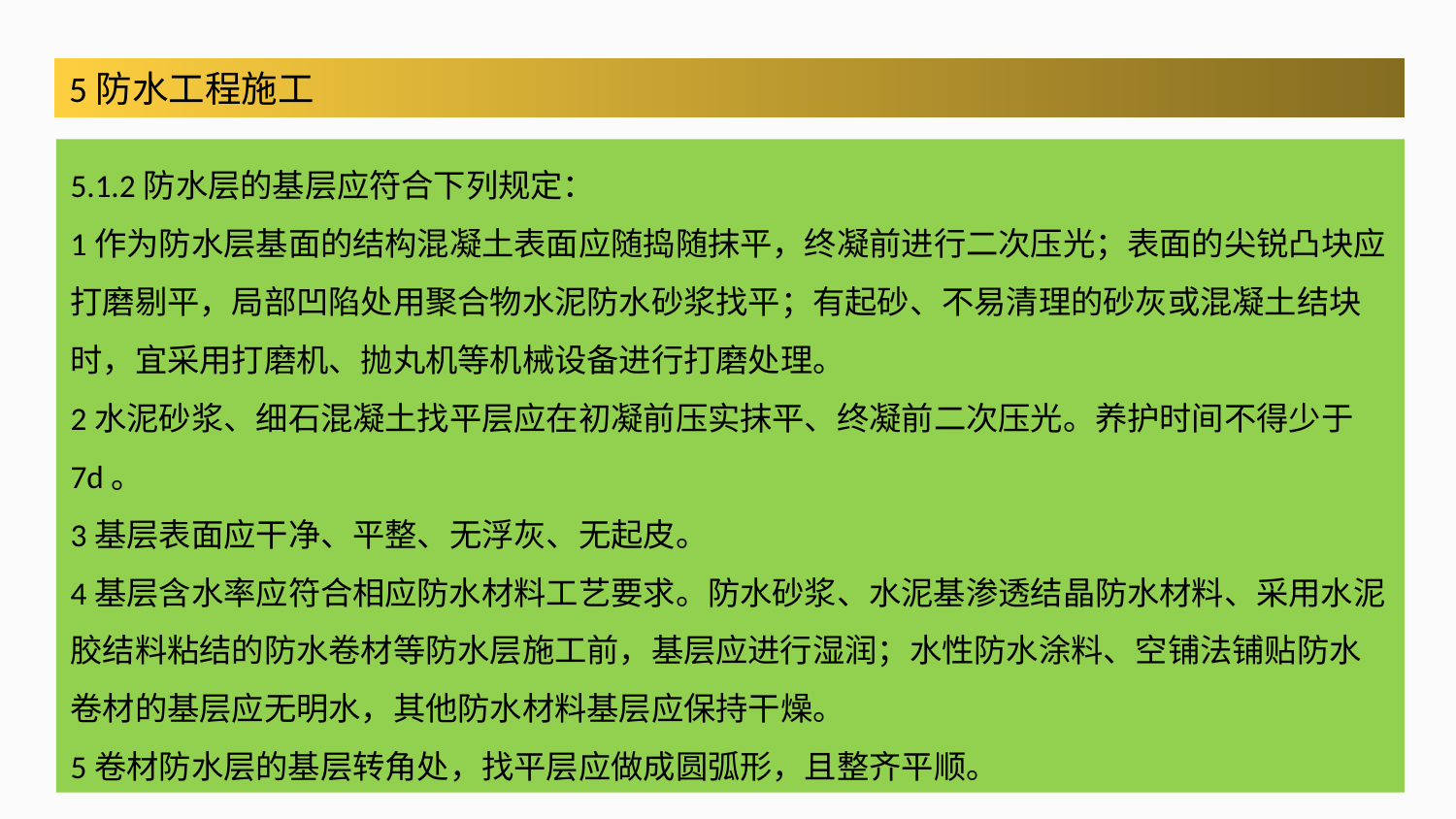

5防水工程施工
5.1.2防水层的基层应符合下列规定：
1作为防水层基面的结构混凝土表面应随捣随抹平，终凝前进行二次压光；表面的尖锐凸块应打磨剔平，局部凹陷处用聚合物水泥防水砂浆找平；有起砂、不易清理的砂灰或混凝土结块时，宜采用打磨机、抛丸机等机械设备进行打磨处理。
2水泥砂浆、细石混凝土找平层应在初凝前压实抹平、终凝前二次压光。养护时间不得少于 7d。
3基层表面应干净、平整、无浮灰、无起皮。
4基层含水率应符合相应防水材料工艺要求。防水砂浆、水泥基渗透结晶防水材料、采用水泥胶结料粘结的防水卷材等防水层施工前，基层应进行湿润；水性防水涂料、空铺法铺贴防水卷材的基层应无明水，其他防水材料基层应保持干燥。
5卷材防水层的基层转角处，找平层应做成圆弧形，且整齐平顺。